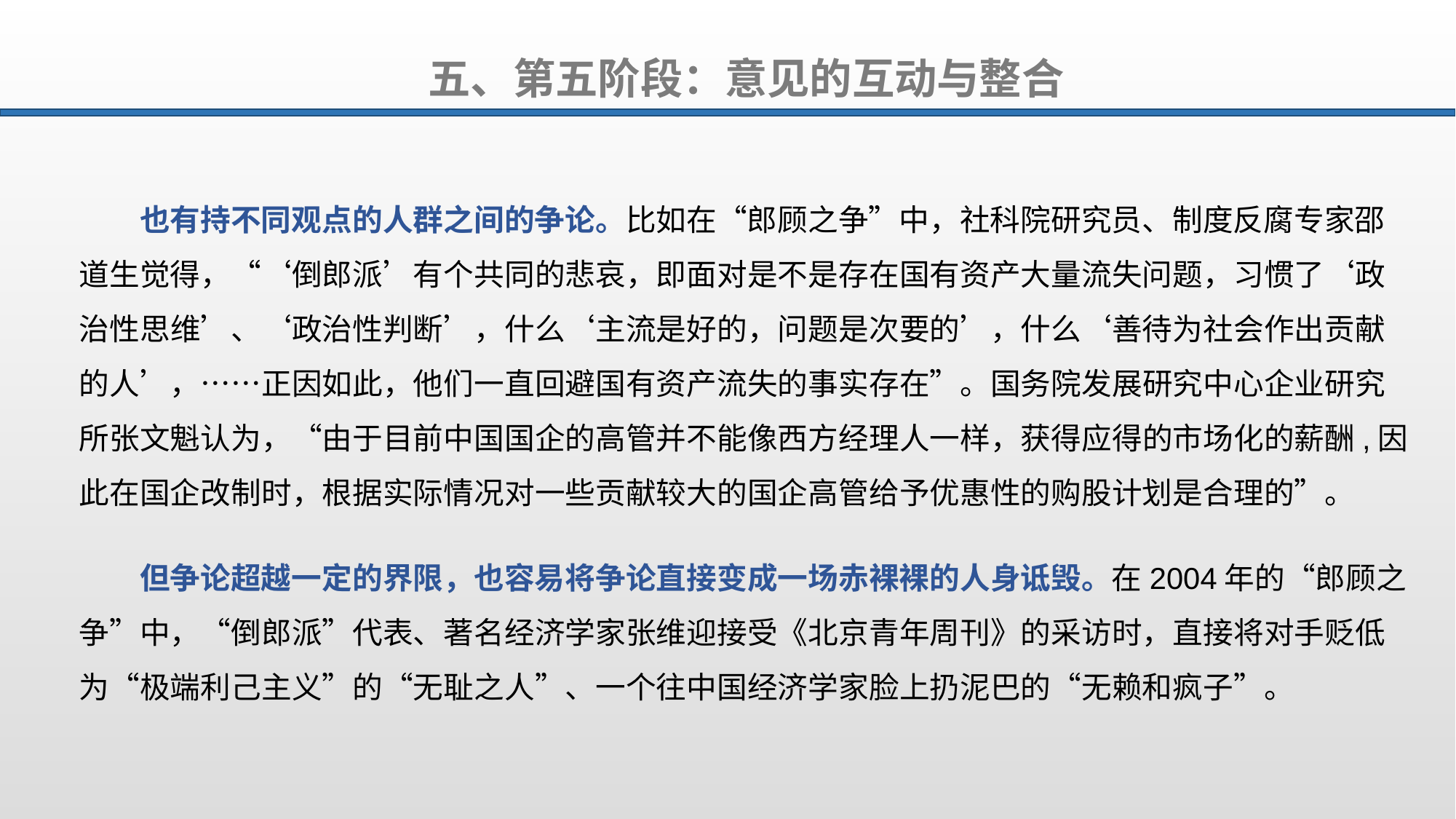

五、第五阶段：意见的互动与整合

也有持不同观点的人群之间的争论。比如在“郎顾之争”中，社科院研究员、制度反腐专家邵道生觉得，“‘倒郎派’有个共同的悲哀，即面对是不是存在国有资产大量流失问题，习惯了‘政治性思维’、‘政治性判断’，什么‘主流是好的，问题是次要的’，什么‘善待为社会作出贡献的人’，……正因如此，他们一直回避国有资产流失的事实存在”。国务院发展研究中心企业研究所张文魁认为，“由于目前中国国企的高管并不能像西方经理人一样，获得应得的市场化的薪酬,因此在国企改制时，根据实际情况对一些贡献较大的国企高管给予优惠性的购股计划是合理的”。
但争论超越一定的界限，也容易将争论直接变成一场赤裸裸的人身诋毁。在2004年的“郎顾之争”中，“倒郎派”代表、著名经济学家张维迎接受《北京青年周刊》的采访时，直接将对手贬低为“极端利己主义”的“无耻之人”、一个往中国经济学家脸上扔泥巴的“无赖和疯子”。